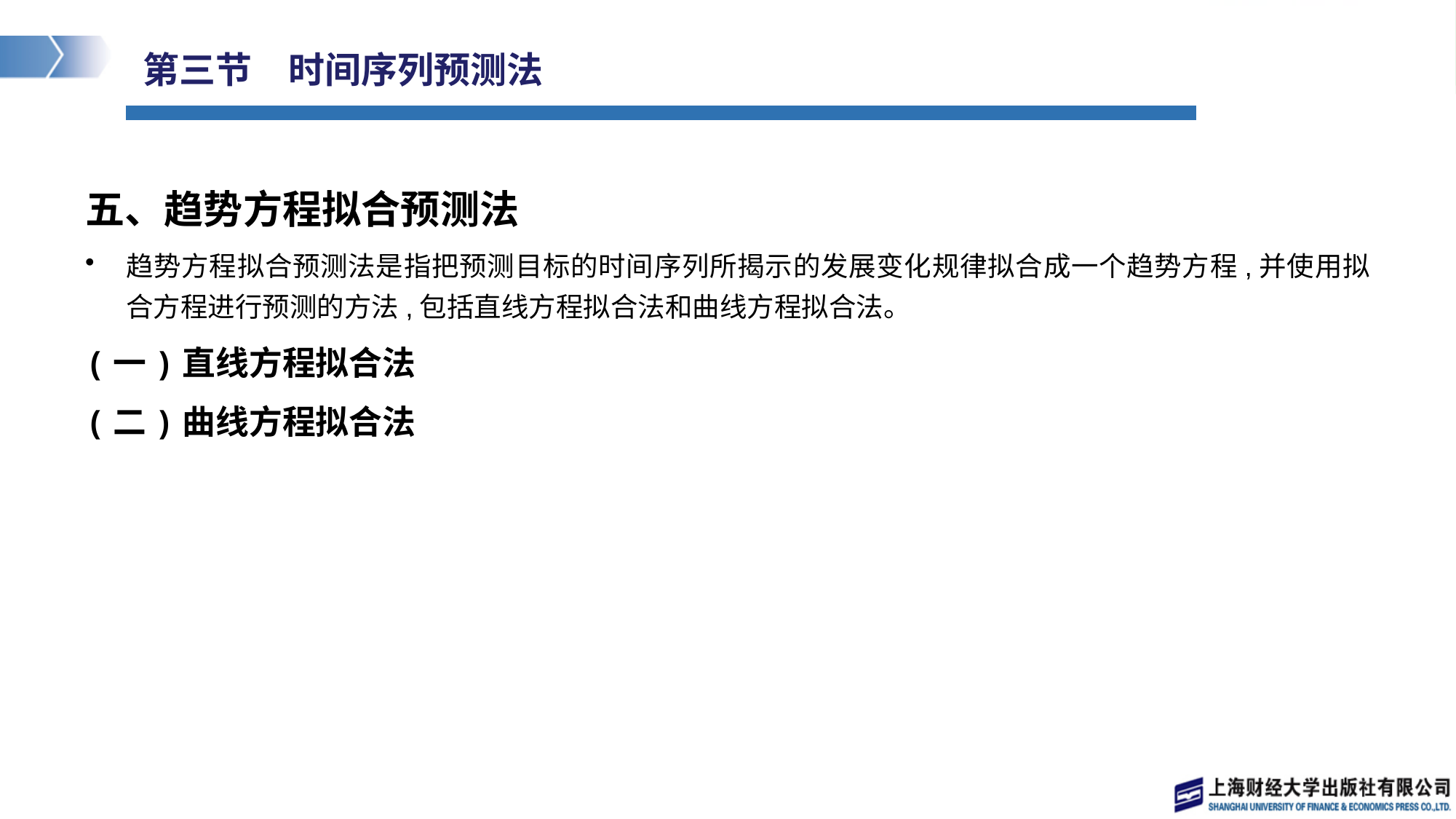

# 第三节　时间序列预测法
五、趋势方程拟合预测法
趋势方程拟合预测法是指把预测目标的时间序列所揭示的发展变化规律拟合成一个趋势方程,并使用拟合方程进行预测的方法,包括直线方程拟合法和曲线方程拟合法。
(一)直线方程拟合法
(二)曲线方程拟合法